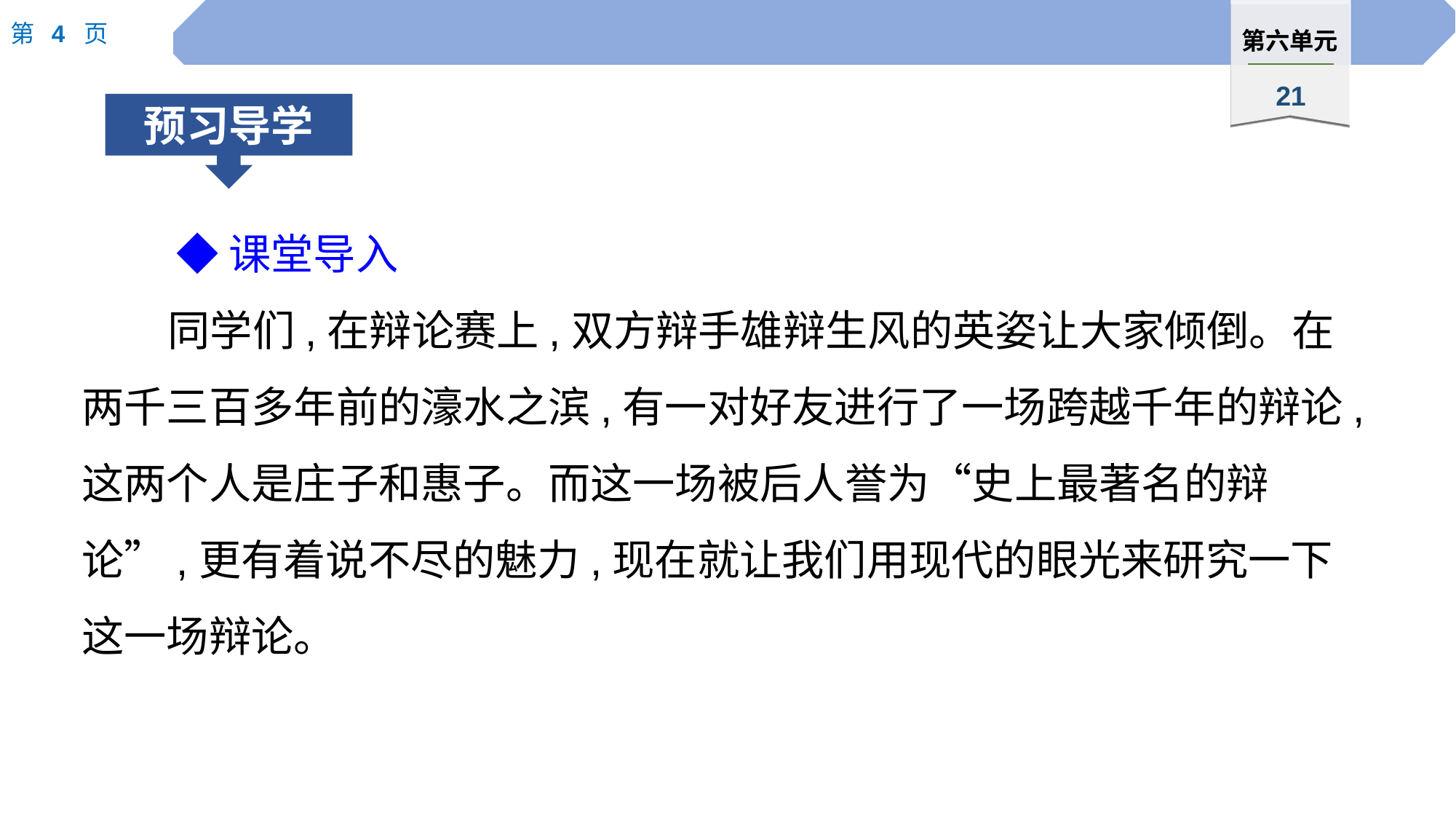

◆课堂导入

同学们,在辩论赛上,双方辩手雄辩生风的英姿让大家倾倒。在两千三百多年前的濠水之滨,有一对好友进行了一场跨越千年的辩论,这两个人是庄子和惠子。而这一场被后人誉为“史上最著名的辩论”,更有着说不尽的魅力,现在就让我们用现代的眼光来研究一下这一场辩论。